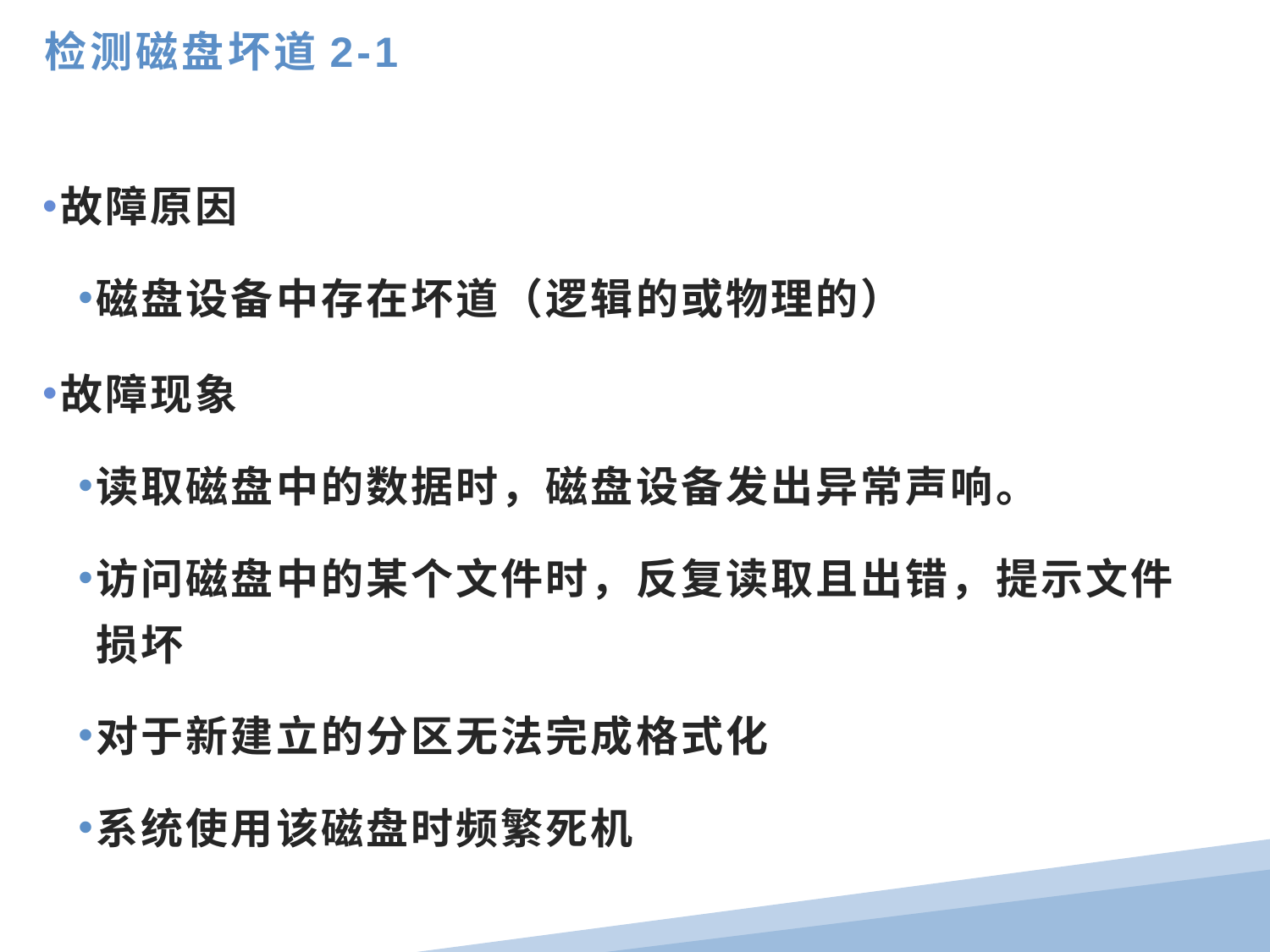

检测磁盘坏道2-1
故障原因
磁盘设备中存在坏道（逻辑的或物理的）
故障现象
读取磁盘中的数据时，磁盘设备发出异常声响。
访问磁盘中的某个文件时，反复读取且出错，提示文件损坏
对于新建立的分区无法完成格式化
系统使用该磁盘时频繁死机